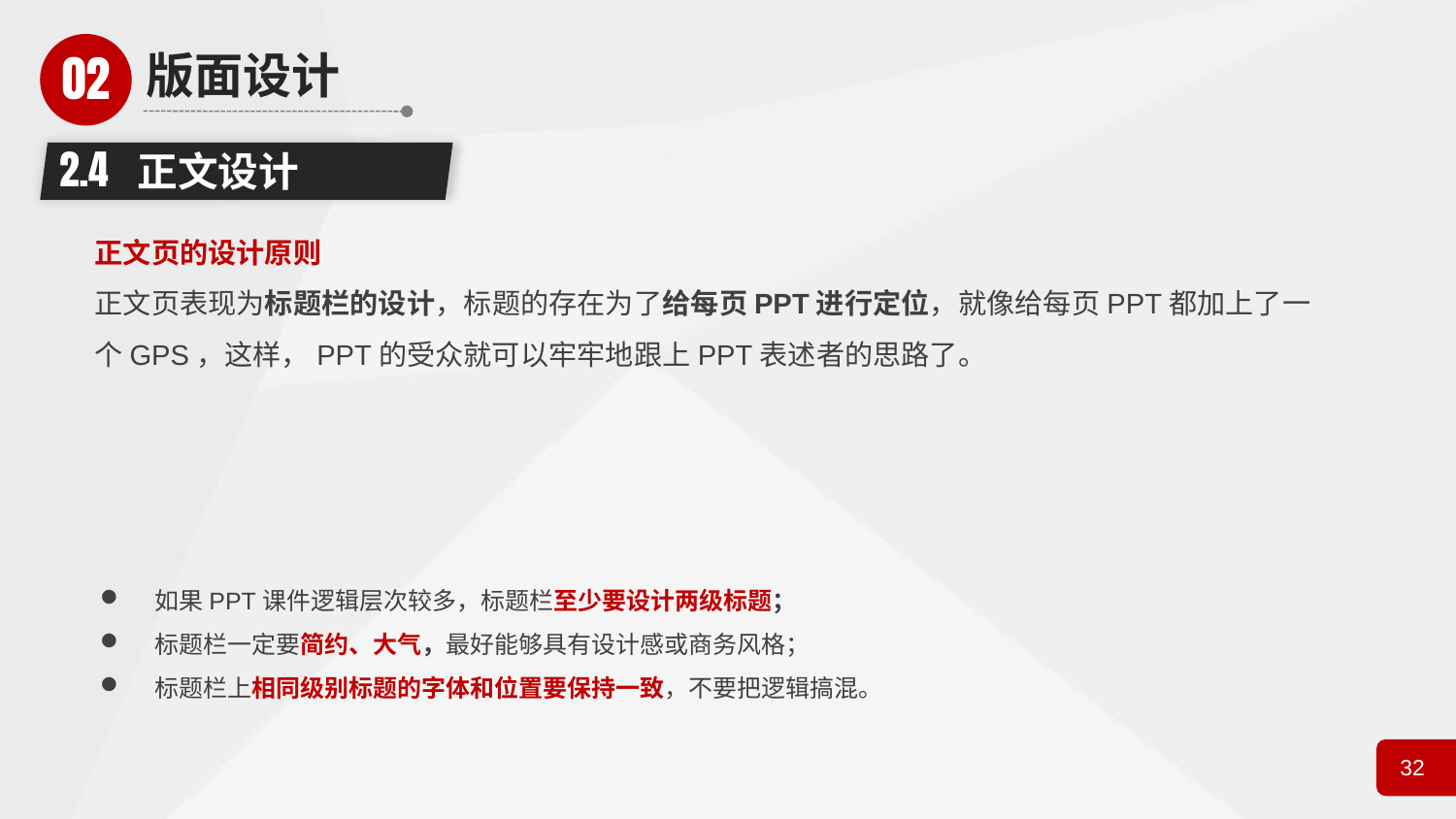

2.4  正文设计

正文页的设计原则
正文页表现为标题栏的设计，标题的存在为了给每页PPT进行定位，就像给每页PPT都加上了一个GPS，这样，PPT的受众就可以牢牢地跟上PPT表述者的思路了。
如果PPT课件逻辑层次较多，标题栏至少要设计两级标题；
标题栏一定要简约、大气，最好能够具有设计感或商务风格；
标题栏上相同级别标题的字体和位置要保持一致，不要把逻辑搞混。